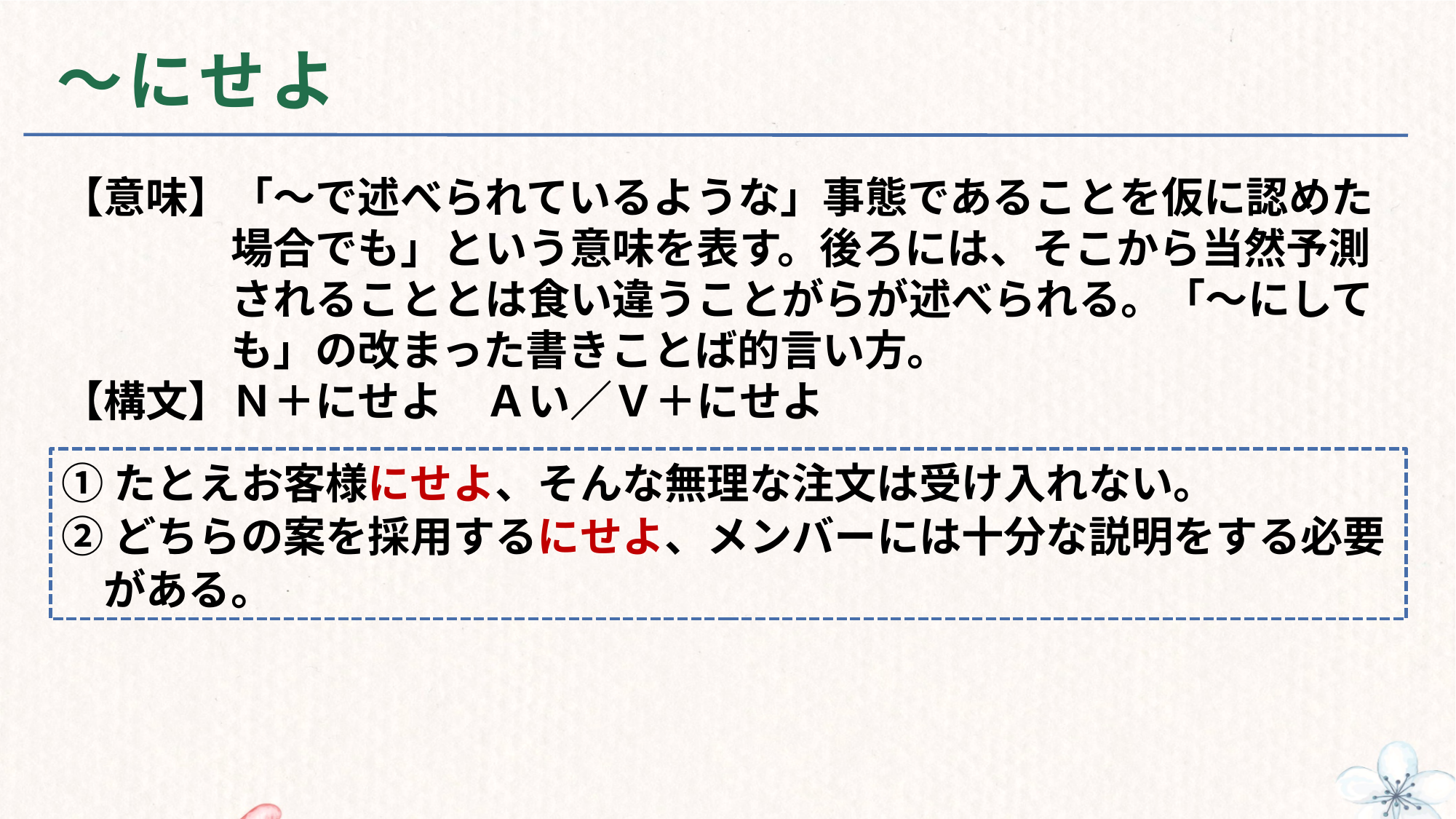

# ～にせよ
【意味】「～で述べられているような」事態であることを仮に認めた
　　　　場合でも」という意味を表す。後ろには、そこから当然予測
　　　　されることとは食い違うことがらが述べられる。「～にして
　　　　も」の改まった書きことば的言い方。
【構文】Ｎ＋にせよ　Ａい／Ｖ＋にせよ
①たとえお客様にせよ、そんな無理な注文は受け入れない。
②どちらの案を採用するにせよ、メンバーには十分な説明をする必要
　がある。